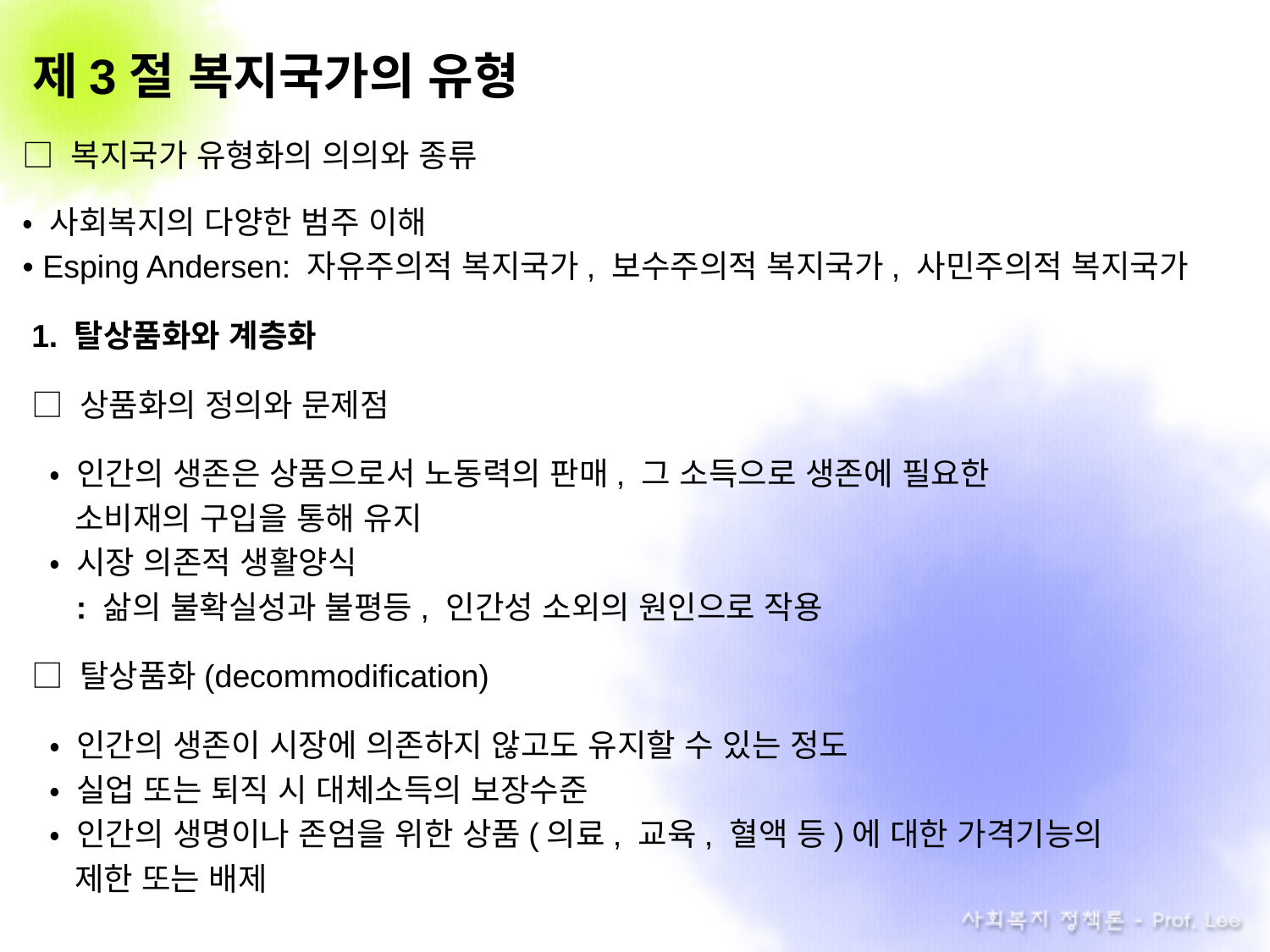

# 제3절 복지국가의 유형
□ 복지국가 유형화의 의의와 종류

• 사회복지의 다양한 범주 이해
• Esping Andersen: 자유주의적 복지국가, 보수주의적 복지국가, 사민주의적 복지국가

 1. 탈상품화와 계층화

 □ 상품화의 정의와 문제점

   • 인간의 생존은 상품으로서 노동력의 판매, 그 소득으로 생존에 필요한
     소비재의 구입을 통해 유지
   • 시장 의존적 생활양식
      : 삶의 불확실성과 불평등, 인간성 소외의 원인으로 작용

 □ 탈상품화(decommodification)

   • 인간의 생존이 시장에 의존하지 않고도 유지할 수 있는 정도
   • 실업 또는 퇴직 시 대체소득의 보장수준
   • 인간의 생명이나 존엄을 위한 상품(의료, 교육, 혈액 등)에 대한 가격기능의
     제한 또는 배제